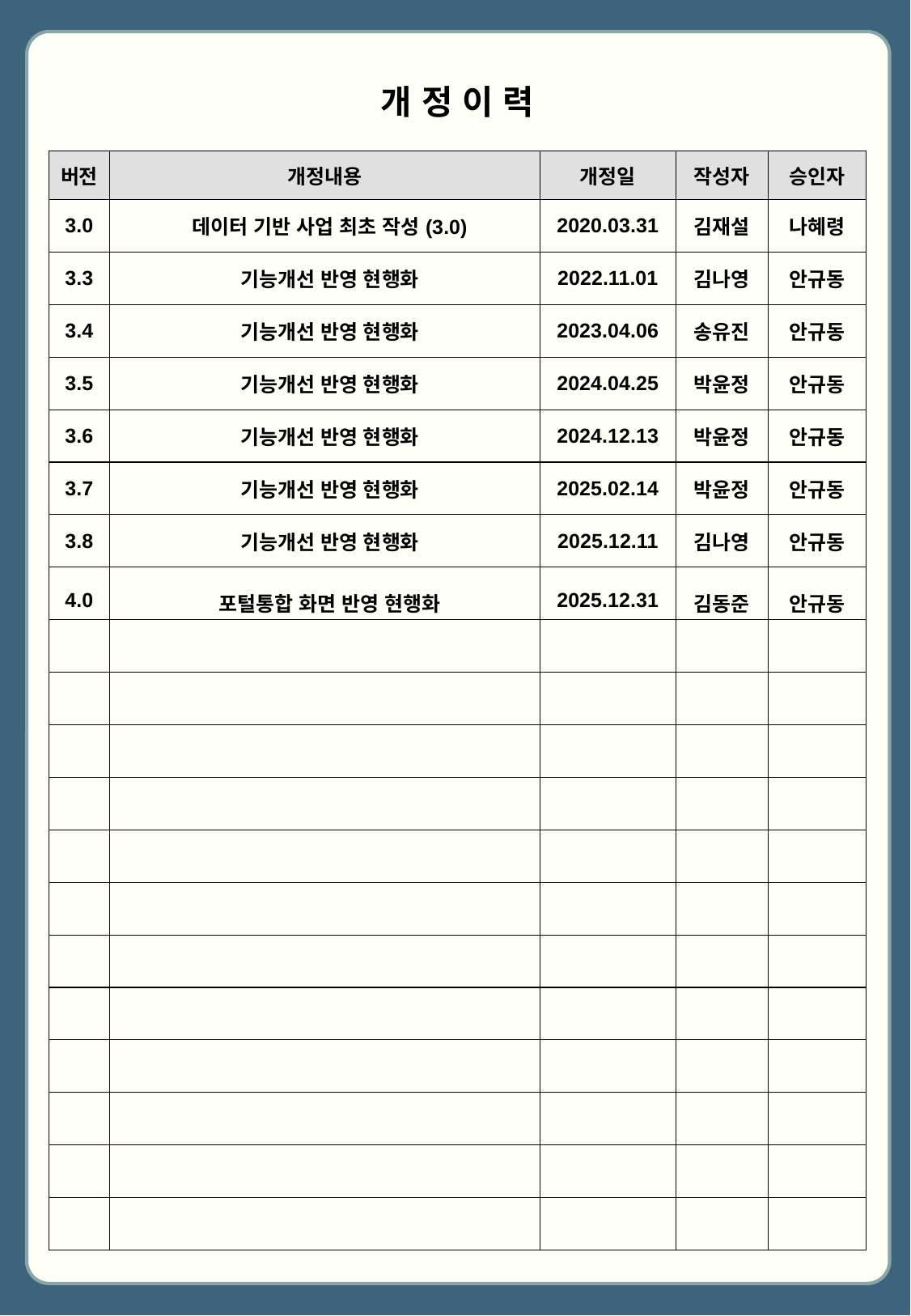

개 정 이 력
| 버전 | 개정내용 | 개정일 | 작성자 | 승인자 |
| --- | --- | --- | --- | --- |
| 3.0 | 데이터 기반 사업 최초 작성(3.0) | 2020.03.31 | 김재설 | 나혜령 |
| 3.3 | 기능개선 반영 현행화 | 2022.11.01 | 김나영 | 안규동 |
| 3.4 | 기능개선 반영 현행화 | 2023.04.06 | 송유진 | 안규동 |
| 3.5 | 기능개선 반영 현행화 | 2024.04.25 | 박윤정 | 안규동 |
| 3.6 | 기능개선 반영 현행화 | 2024.12.13 | 박윤정 | 안규동 |
| 3.7 | 기능개선 반영 현행화 | 2025.02.14 | 박윤정 | 안규동 |
| 3.8 | 기능개선 반영 현행화 | 2025.12.11 | 김나영 | 안규동 |
| 4.0 | 포털통합 화면 반영 현행화 | 2025.12.31 | 김동준 | 안규동 |
|  |  |  |  |  |
|  |  |  |  |  |
|  |  |  |  |  |
|  |  |  |  |  |
|  |  |  |  |  |
|  |  |  |  |  |
|  |  |  |  |  |
|  |  |  |  |  |
|  |  |  |  |  |
|  |  |  |  |  |
|  |  |  |  |  |
|  |  |  |  |  |